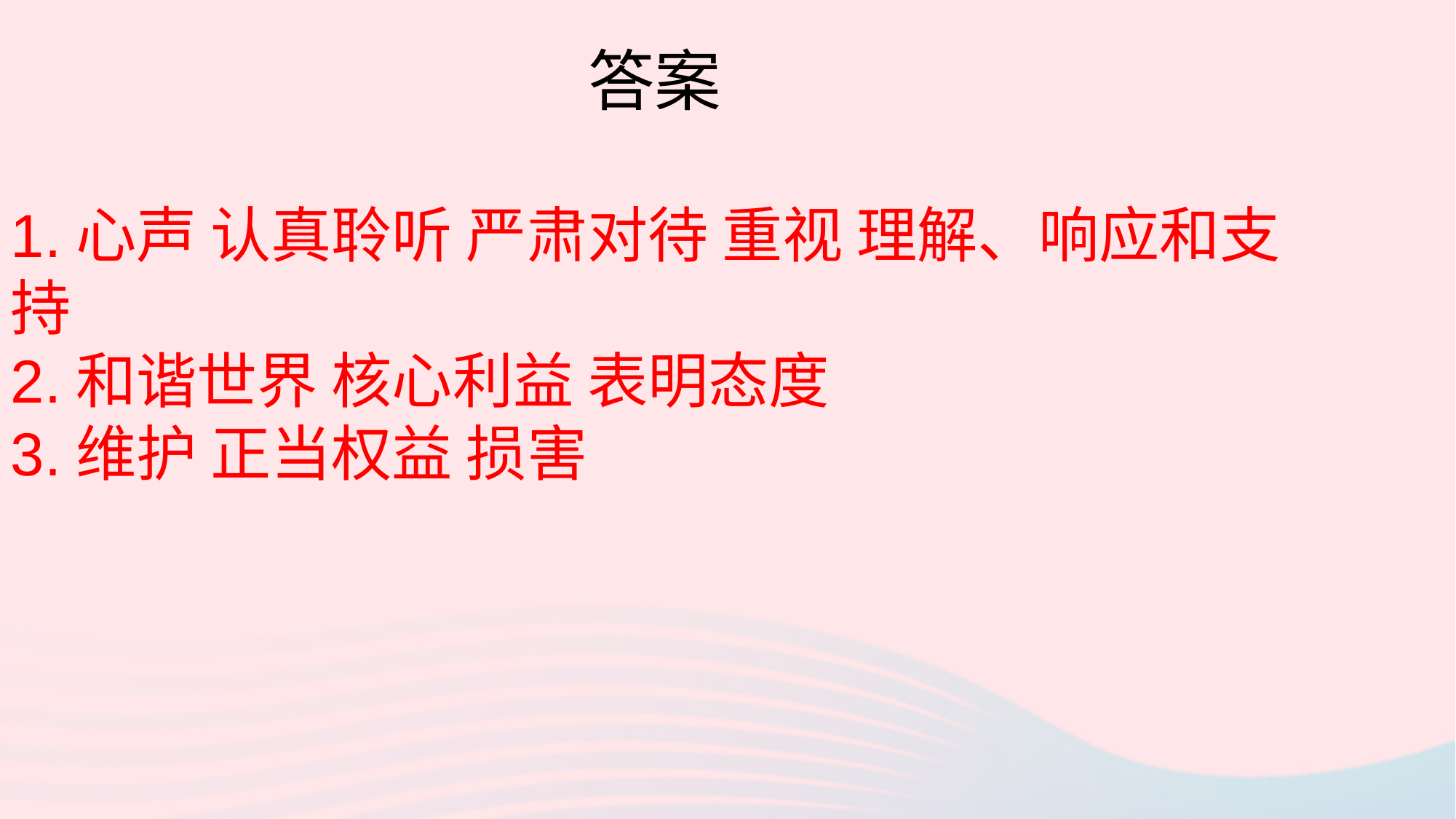

答案
1.心声 认真聆听 严肃对待 重视 理解、响应和支持
2.和谐世界 核心利益 表明态度
3.维护 正当权益 损害